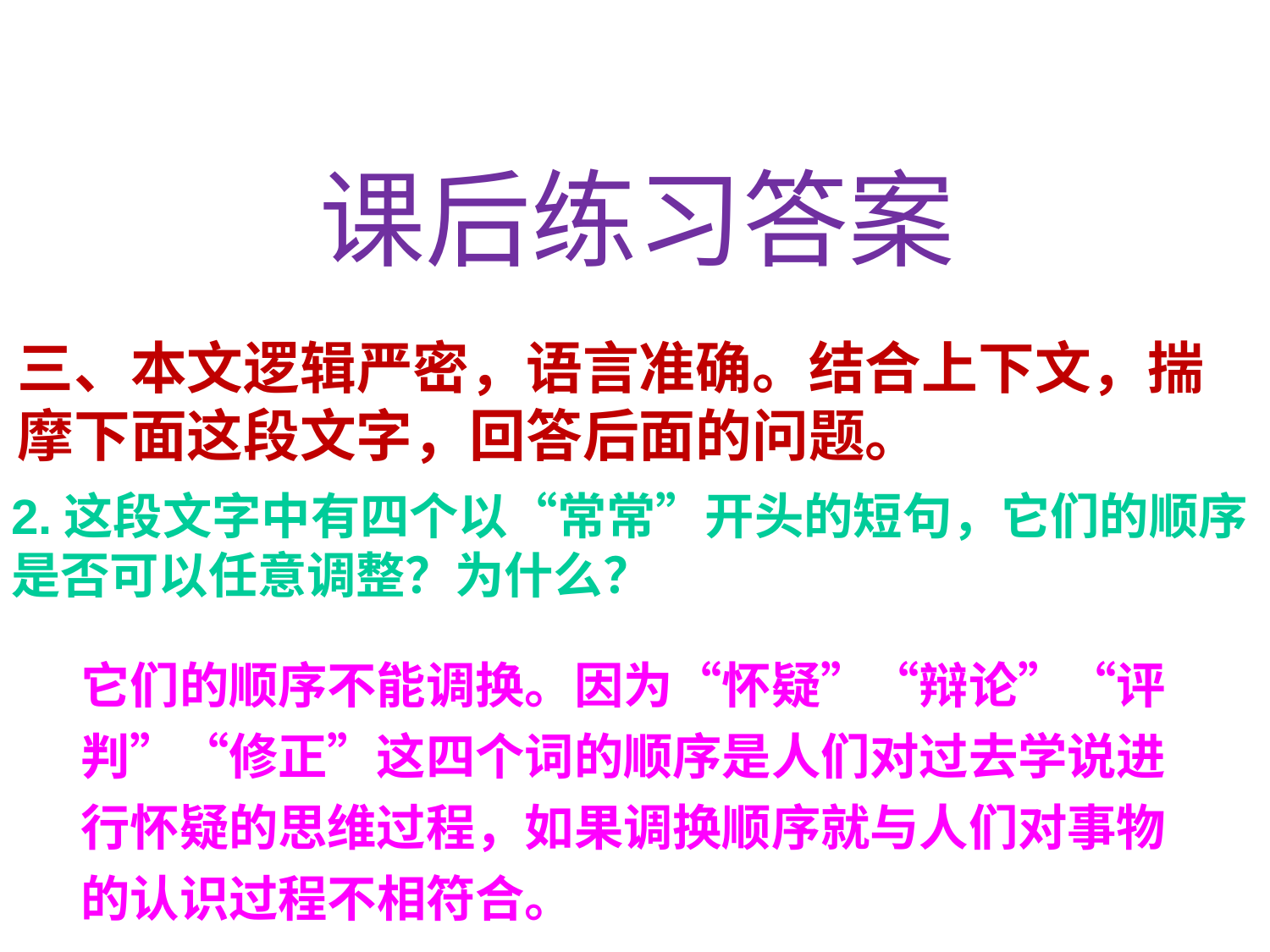

课后练习答案
三、本文逻辑严密，语言准确。结合上下文，揣摩下面这段文字，回答后面的问题。
2.这段文字中有四个以“常常”开头的短句，它们的顺序是否可以任意调整？为什么？

它们的顺序不能调换。因为“怀疑”“辩论”“评判”“修正”这四个词的顺序是人们对过去学说进行怀疑的思维过程，如果调换顺序就与人们对事物的认识过程不相符合。